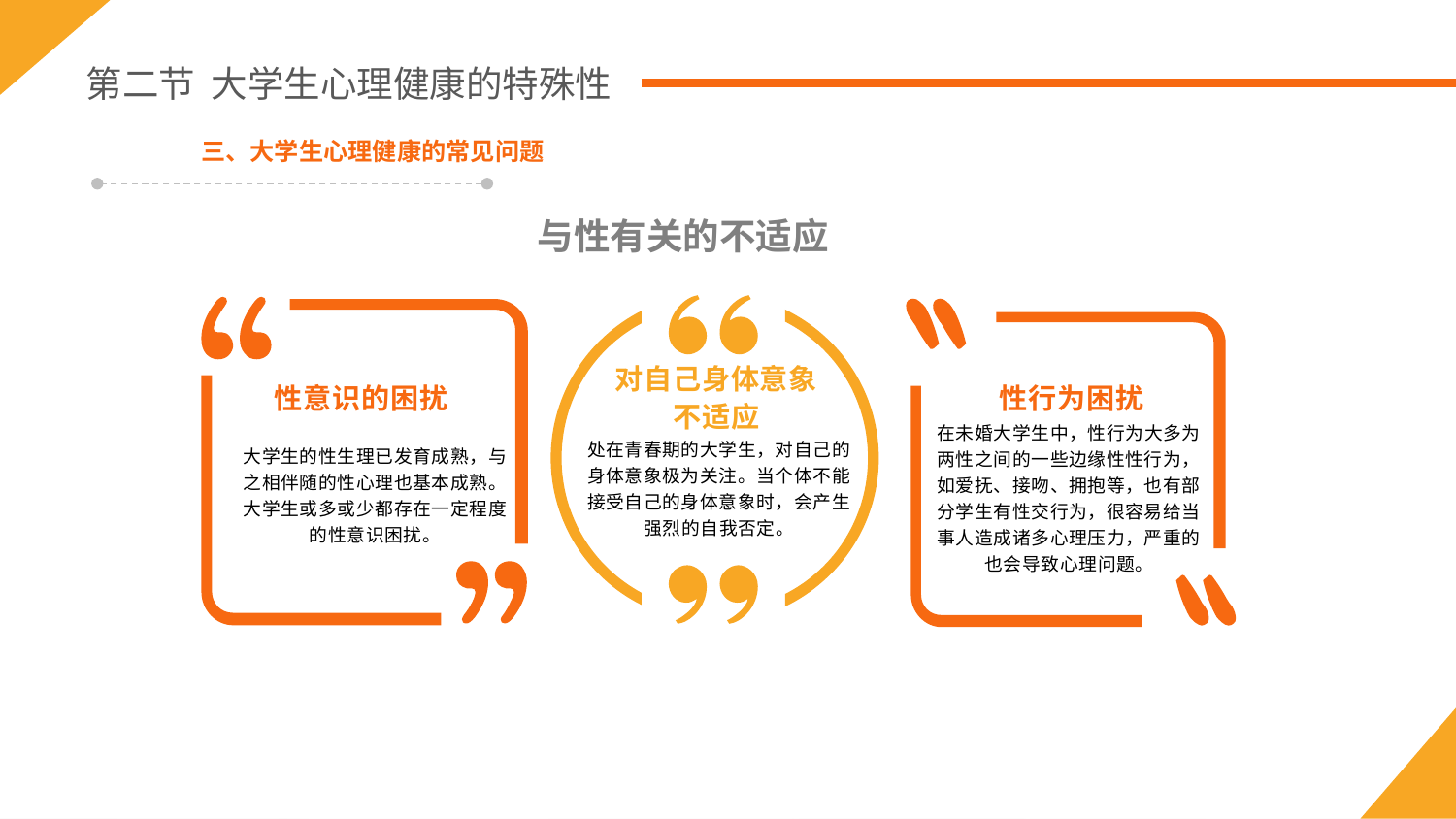

第二节  大学生心理健康的特殊性
三、大学生心理健康的常见问题
与性有关的不适应

性意识的困扰
对自己身体意象
不适应
性行为困扰
处在青春期的大学生，对自己的身体意象极为关注。当个体不能接受自己的身体意象时，会产生强烈的自我否定。
大学生的性生理已发育成熟，与之相伴随的性心理也基本成熟。大学生或多或少都存在一定程度的性意识困扰。
在未婚大学生中，性行为大多为两性之间的一些边缘性性行为，如爱抚、接吻、拥抱等，也有部分学生有性交行为，很容易给当事人造成诸多心理压力，严重的也会导致心理问题。